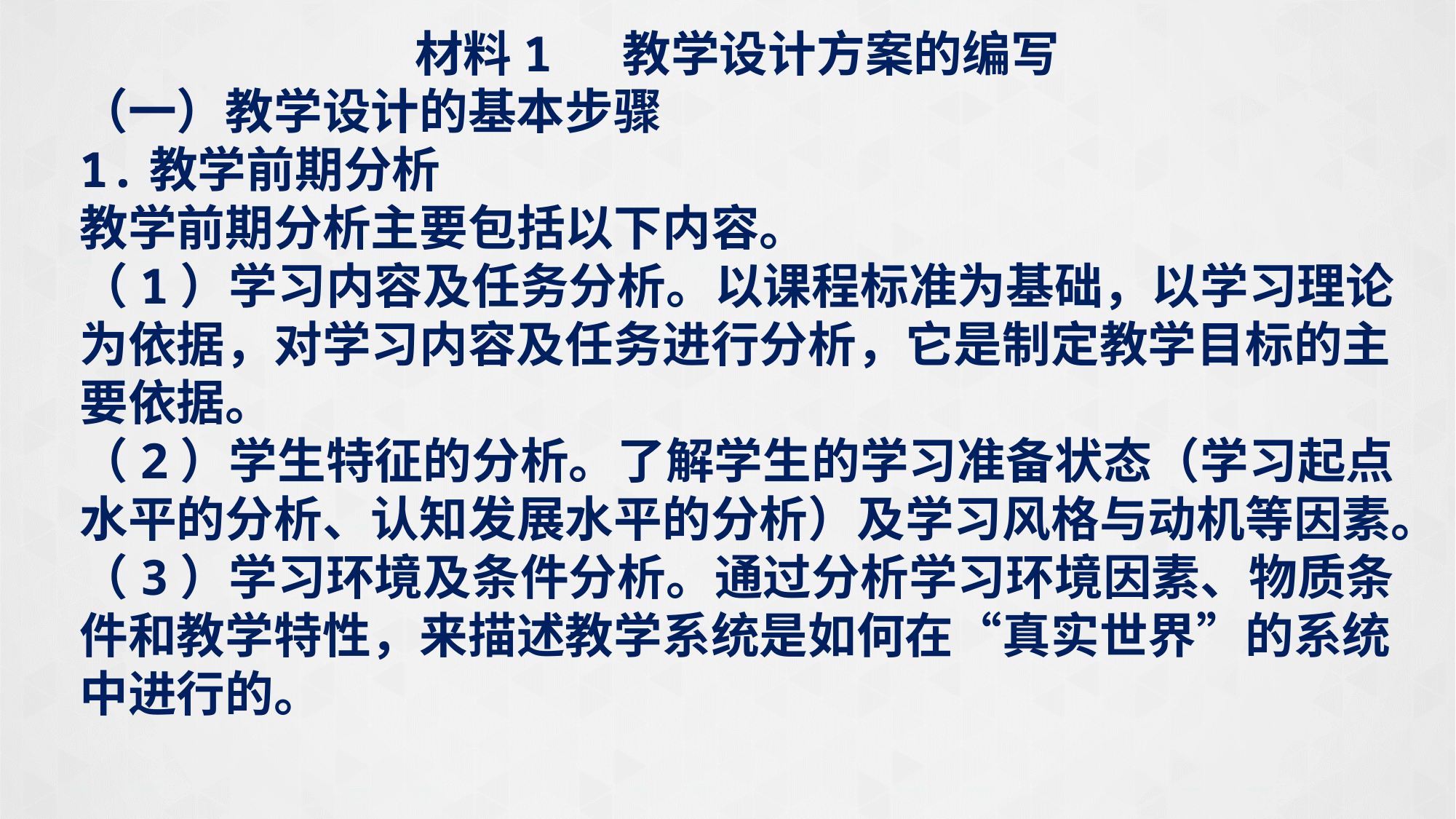

材料1  教学设计方案的编写
（一）教学设计的基本步骤
1.教学前期分析
教学前期分析主要包括以下内容。
（1）学习内容及任务分析。以课程标准为基础，以学习理论为依据，对学习内容及任务进行分析，它是制定教学目标的主要依据。
（2）学生特征的分析。了解学生的学习准备状态（学习起点水平的分析、认知发展水平的分析）及学习风格与动机等因素。
（3）学习环境及条件分析。通过分析学习环境因素、物质条件和教学特性，来描述教学系统是如何在“真实世界”的系统中进行的。